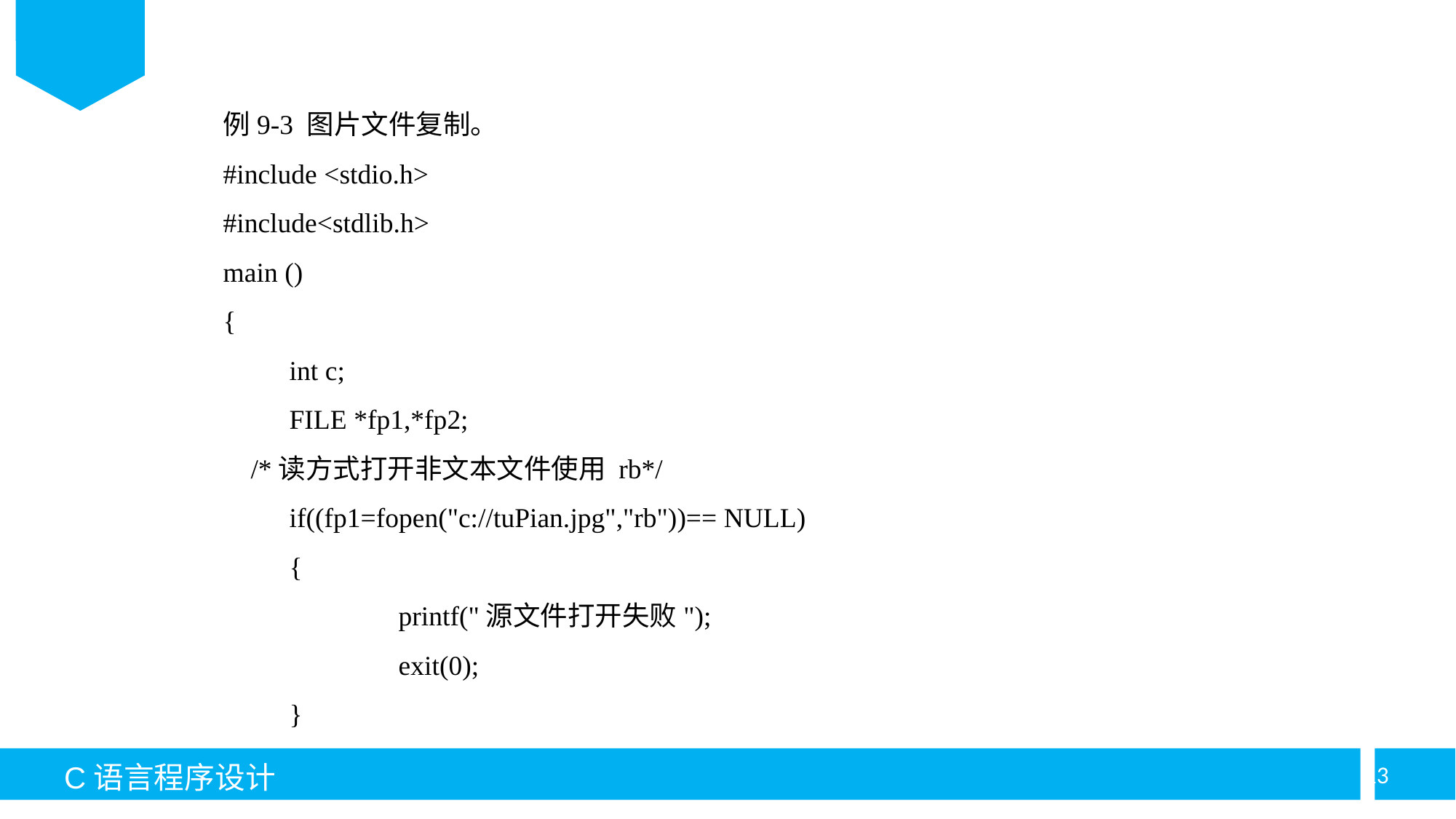

例9-3 图片文件复制。
#include <stdio.h>
#include<stdlib.h>
main ()
{
	int c;
	FILE *fp1,*fp2;
    /*读方式打开非文本文件使用 rb*/
	if((fp1=fopen("c://tuPian.jpg","rb"))== NULL)
	{
		printf("源文件打开失败");
		exit(0);
	}